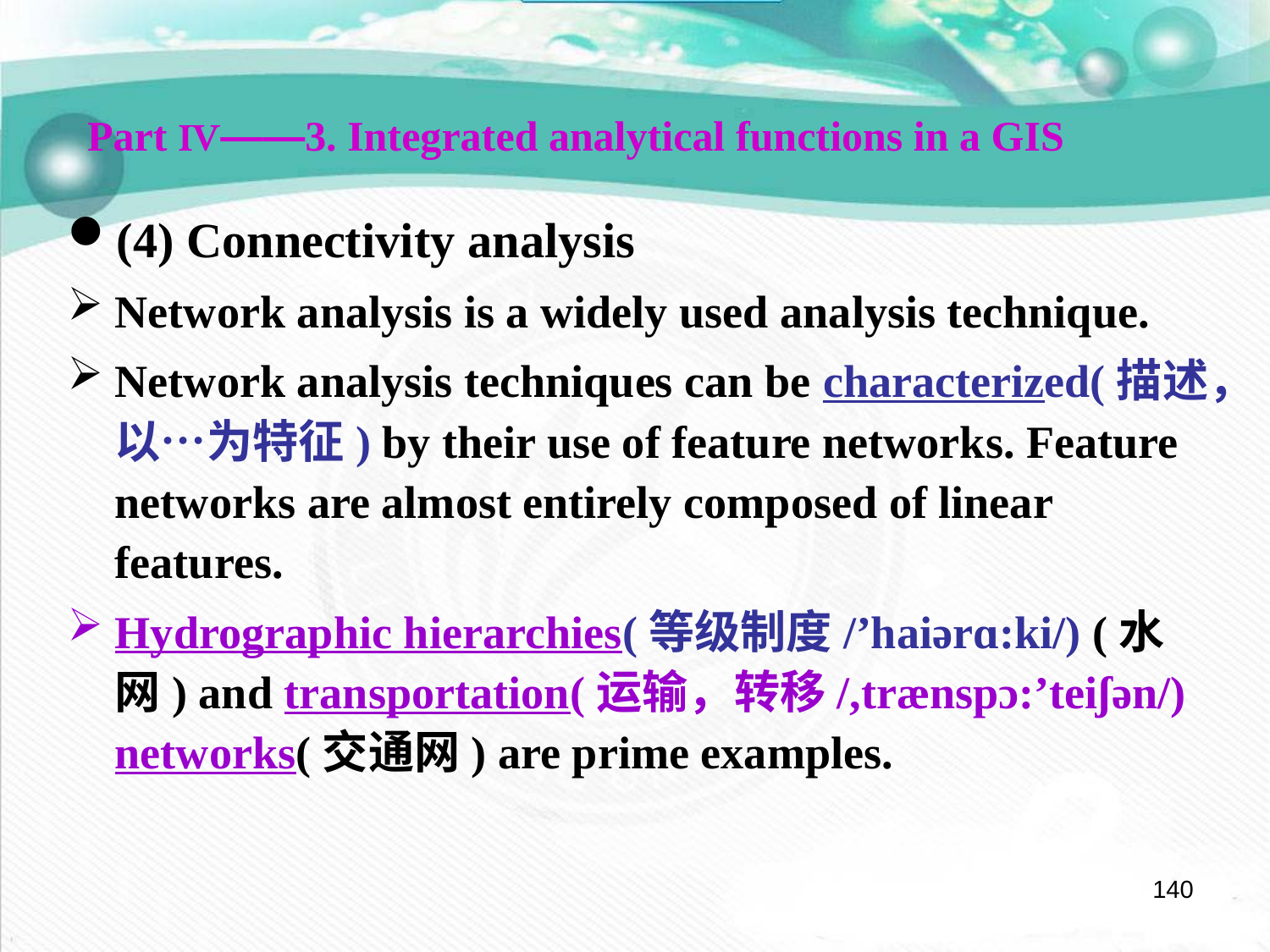

Part Ⅳ——3. Integrated analytical functions in a GIS
(4) Connectivity analysis
Network analysis is a widely used analysis technique.
Network analysis techniques can be characterized(描述，以…为特征) by their use of feature networks. Feature networks are almost entirely composed of linear features.
Hydrographic hierarchies(等级制度/’haiərɑ:ki/) (水网) and transportation(运输，转移/,trænspɔ:’teiʃən/) networks(交通网) are prime examples.
140